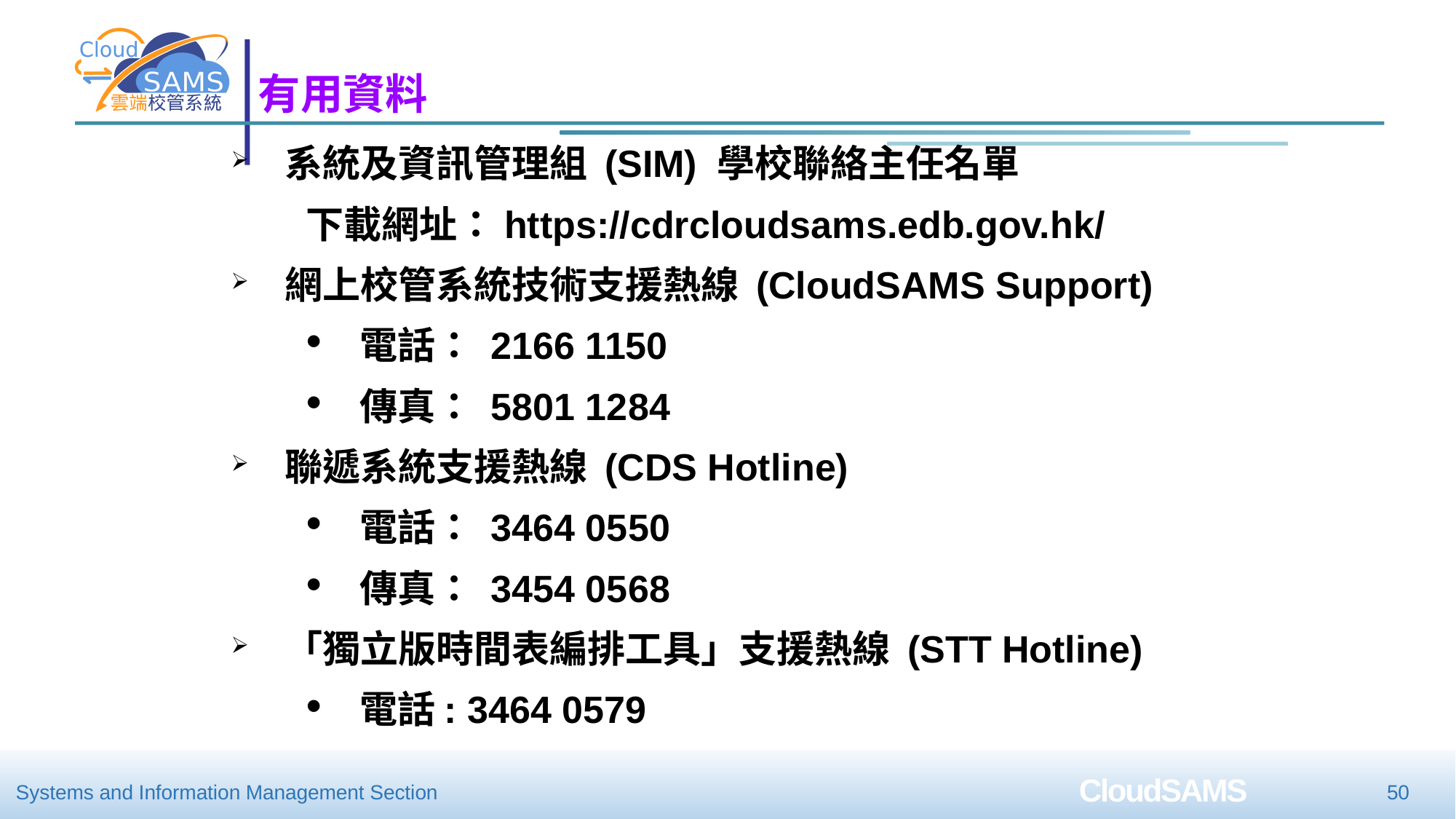

# 有用資料
系統及資訊管理組 (SIM) 學校聯絡主任名單
下載網址：https://cdrcloudsams.edb.gov.hk/
網上校管系統技術支援熱線 (CloudSAMS Support)
電話： 2166 1150
傳真： 5801 1284
聯遞系統支援熱線 (CDS Hotline)
電話： 3464 0550
傳真： 3454 0568
「獨立版時間表編排工具」支援熱線 (STT Hotline)
電話: 3464 0579
50